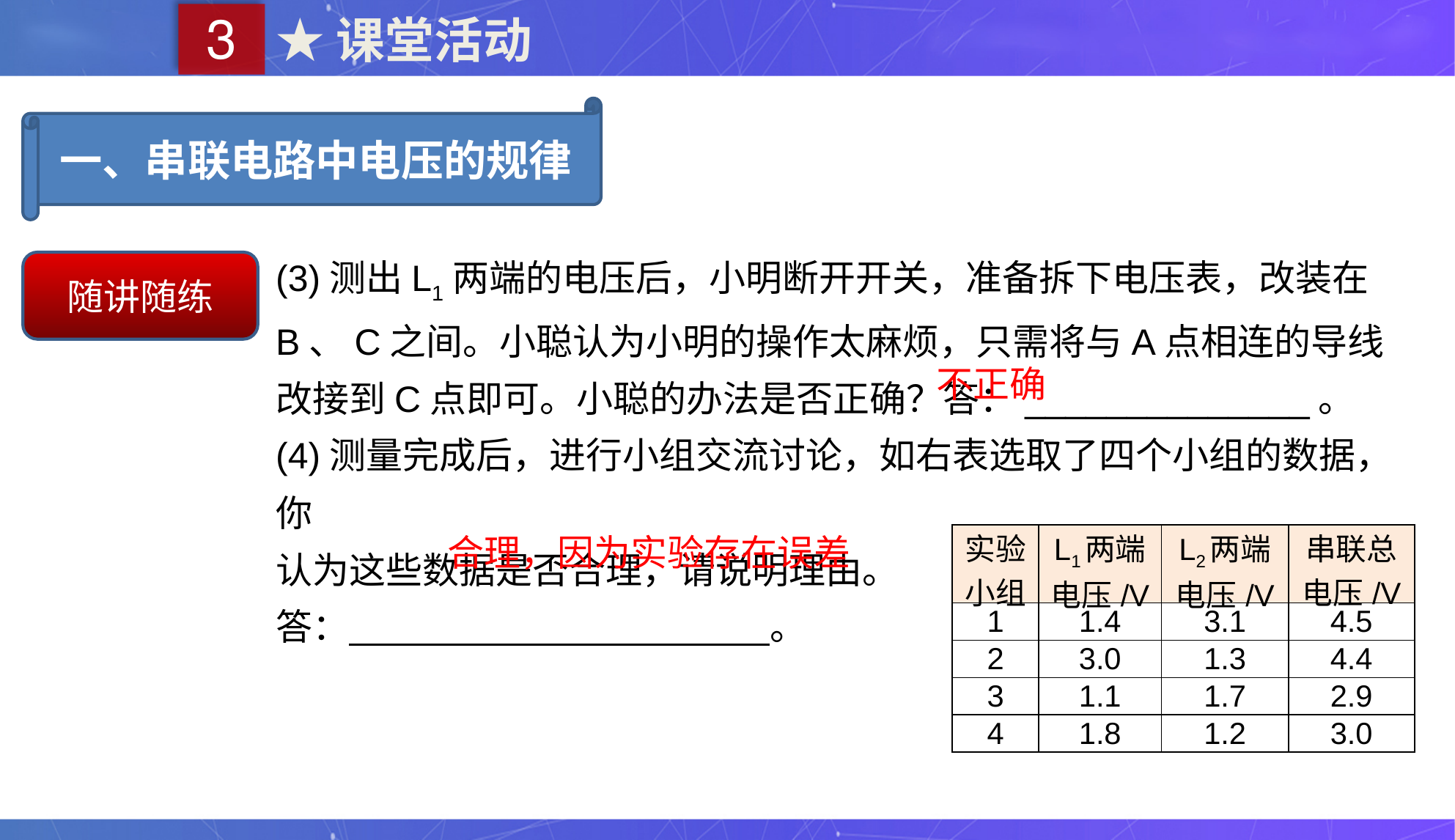

3
★课堂活动
一、串联电路中电压的规律
(3)测出L1两端的电压后，小明断开开关，准备拆下电压表，改装在B、C之间。小聪认为小明的操作太麻烦，只需将与A点相连的导线改接到C点即可。小聪的办法是否正确？答：______________。
(4)测量完成后，进行小组交流讨论，如右表选取了四个小组的数据，你
认为这些数据是否合理，请说明理由。
答：                                                   。
随讲随练
不正确
| 实验小组 | L1两端电压/V | L2两端电压/V | 串联总电压/V |
| --- | --- | --- | --- |
| 1 | 1.4 | 3.1 | 4.5 |
| 2 | 3.0 | 1.3 | 4.4 |
| 3 | 1.1 | 1.7 | 2.9 |
| 4 | 1.8 | 1.2 | 3.0 |
合理，因为实验存在误差